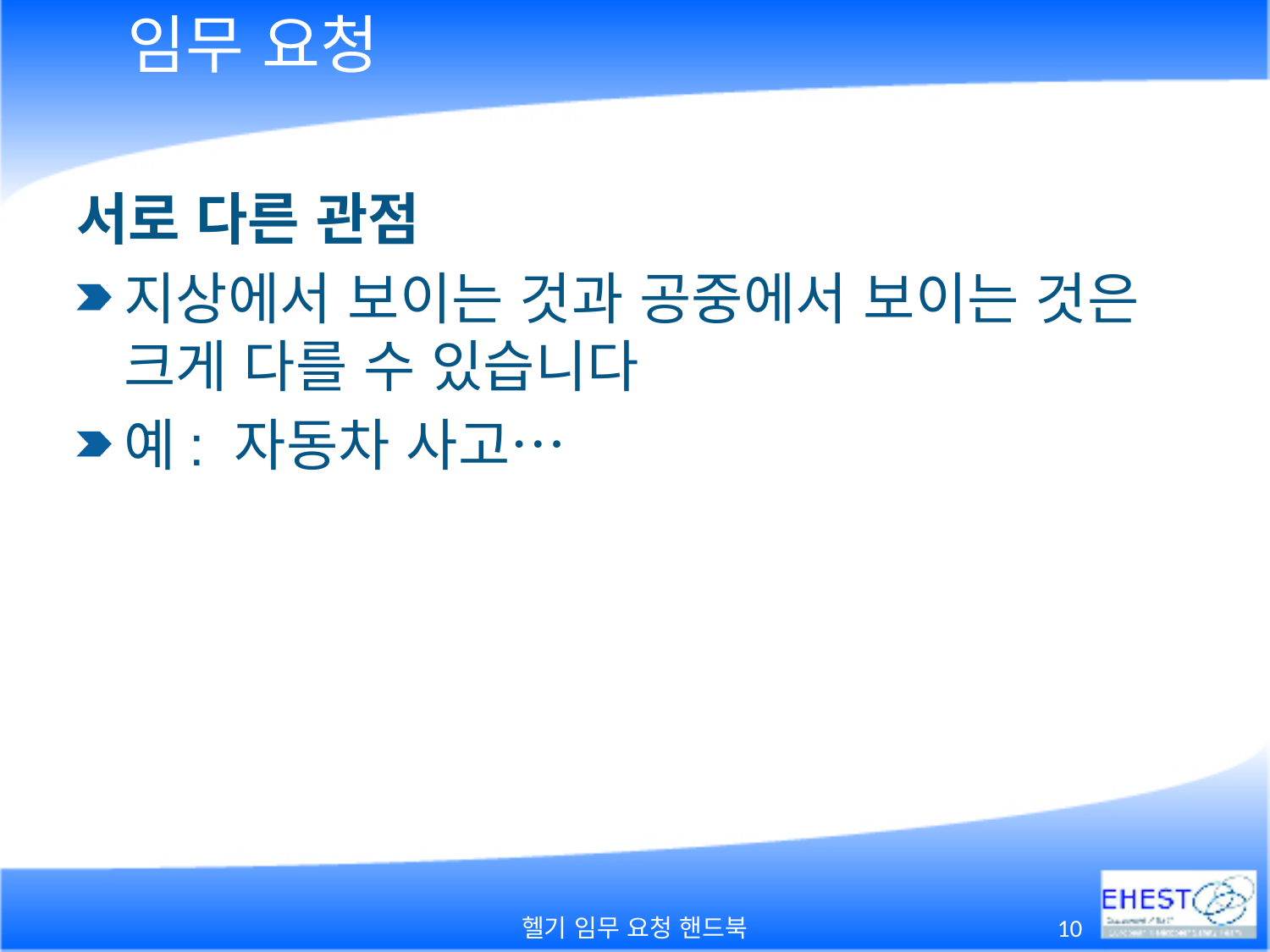

# 임무 요청
서로 다른 관점
지상에서 보이는 것과 공중에서 보이는 것은 크게 다를 수 있습니다
예: 자동차 사고…
헬기 임무 요청 핸드북
10